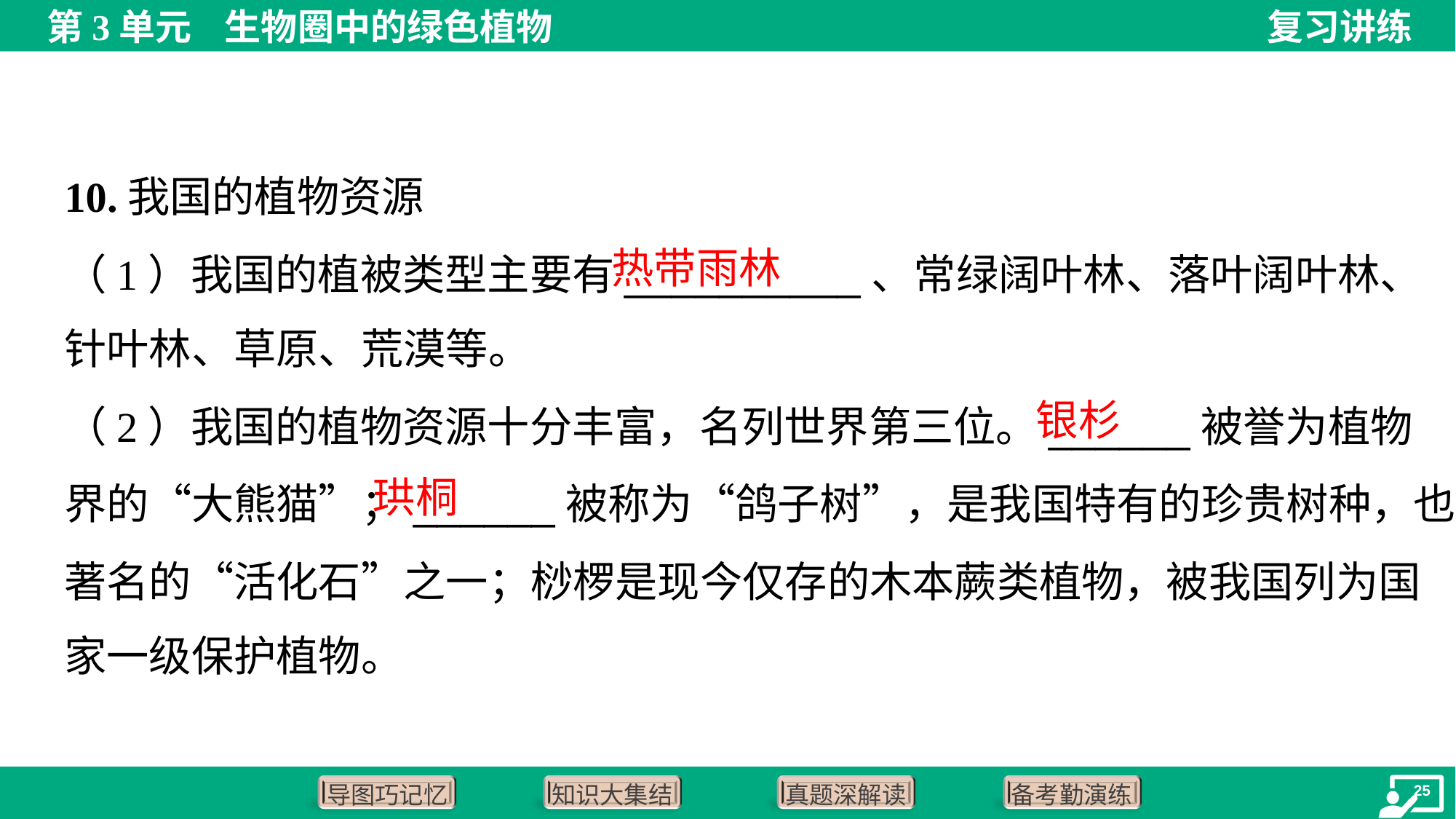

10.我国的植物资源
热带雨林
（1）我国的植被类型主要有__________、常绿阔叶林、落叶阔叶林、
针叶林、草原、荒漠等。
银杉
（2）我国的植物资源十分丰富，名列世界第三位。______被誉为植物
界的“大熊猫”；______被称为“鸽子树”，是我国特有的珍贵树种，也是
著名的“活化石”之一；桫椤是现今仅存的木本蕨类植物，被我国列为国
家一级保护植物。
珙桐